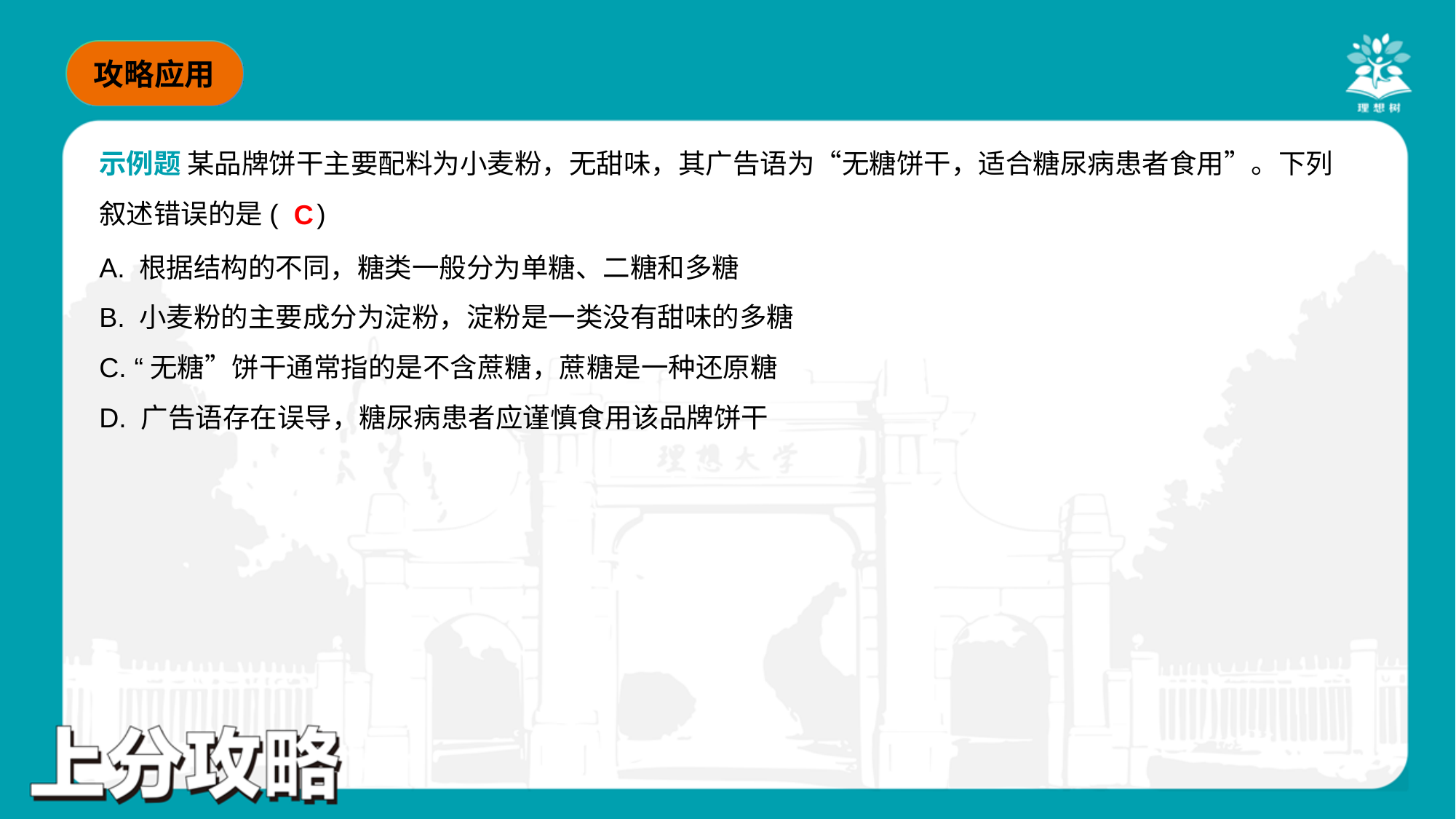

示例题 某品牌饼干主要配料为小麦粉，无甜味，其广告语为“无糖饼干，适合糖尿病患者食用”。下列
叙述错误的是(     )
C
A. 根据结构的不同，糖类一般分为单糖、二糖和多糖
B. 小麦粉的主要成分为淀粉，淀粉是一类没有甜味的多糖
C. “无糖”饼干通常指的是不含蔗糖，蔗糖是一种还原糖
D. 广告语存在误导，糖尿病患者应谨慎食用该品牌饼干